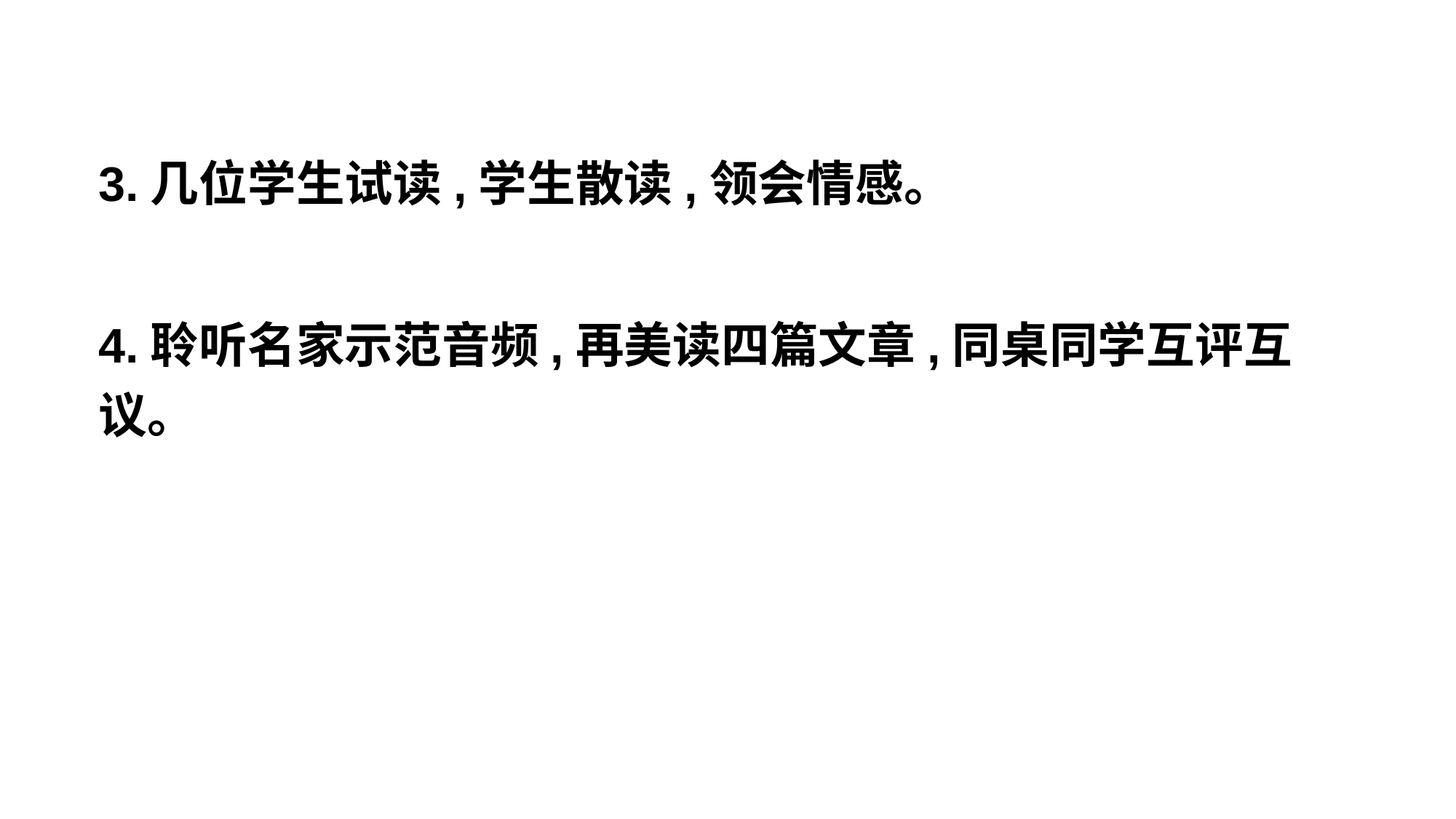

3.几位学生试读,学生散读,领会情感。
4.聆听名家示范音频,再美读四篇文章,同桌同学互评互议。